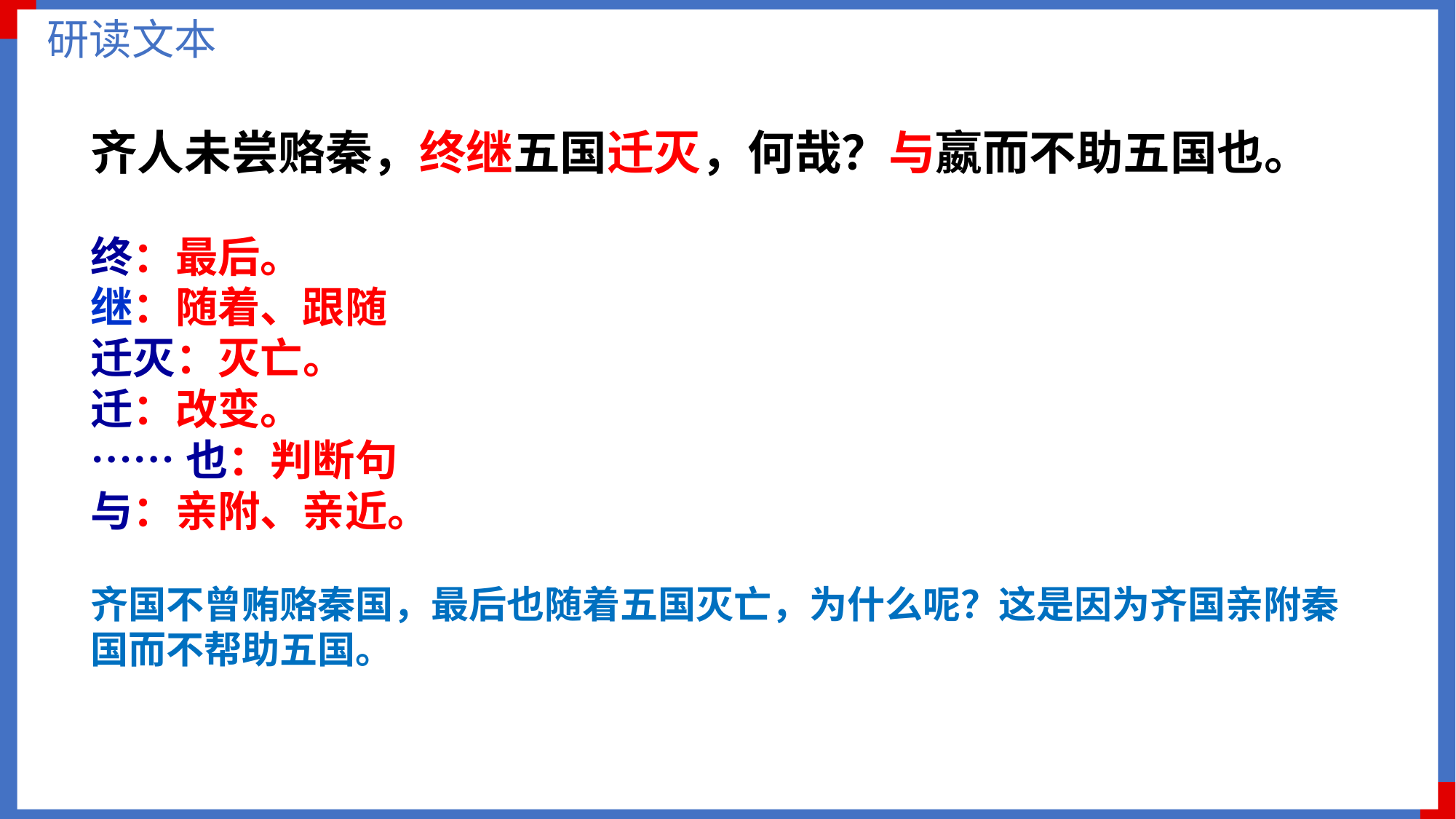

研读文本
齐人未尝赂秦，终继五国迁灭，何哉？与嬴而不助五国也。

终：最后。
继：随着、跟随
迁灭：灭亡。
迁：改变。
……也：判断句
与：亲附、亲近。

齐国不曾贿赂秦国，最后也随着五国灭亡，为什么呢？这是因为齐国亲附秦国而不帮助五国。